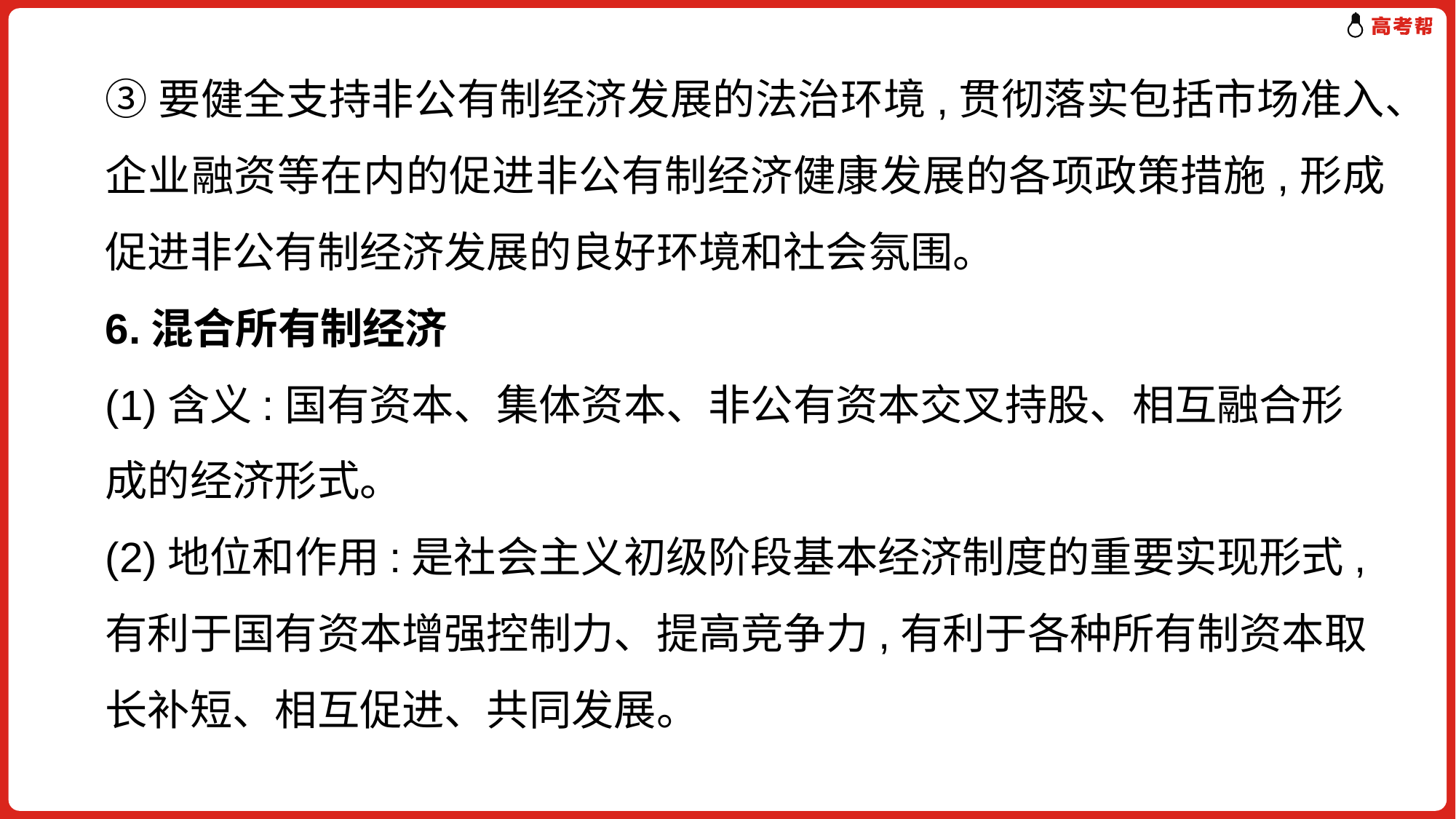

③要健全支持非公有制经济发展的法治环境,贯彻落实包括市场准入、企业融资等在内的促进非公有制经济健康发展的各项政策措施,形成促进非公有制经济发展的良好环境和社会氛围。
6.混合所有制经济
(1)含义:国有资本、集体资本、非公有资本交叉持股、相互融合形成的经济形式。
(2)地位和作用:是社会主义初级阶段基本经济制度的重要实现形式,有利于国有资本增强控制力、提高竞争力,有利于各种所有制资本取长补短、相互促进、共同发展。